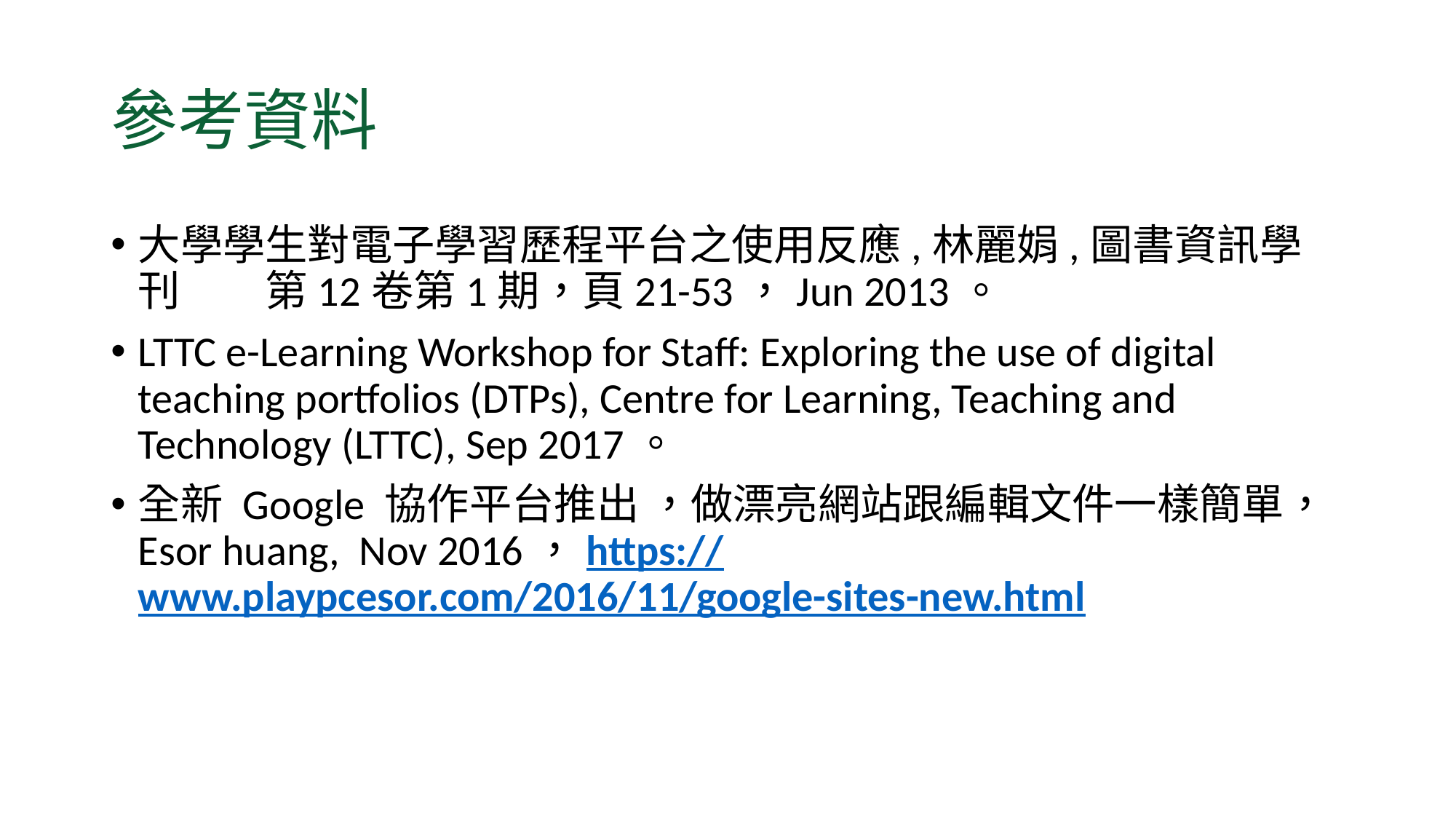

# 參考資料
大學學生對電子學習歷程平台之使用反應,林麗娟,圖書資訊學刊　　第12卷第1期，頁21-53，Jun 2013。
LTTC e-Learning Workshop for Staff: Exploring the use of digital teaching portfolios (DTPs), Centre for Learning, Teaching and Technology (LTTC), Sep 2017。
全新 Google 協作平台推出 ，做漂亮網站跟編輯文件一樣簡單，Esor huang,  Nov 2016，https://www.playpcesor.com/2016/11/google-sites-new.html